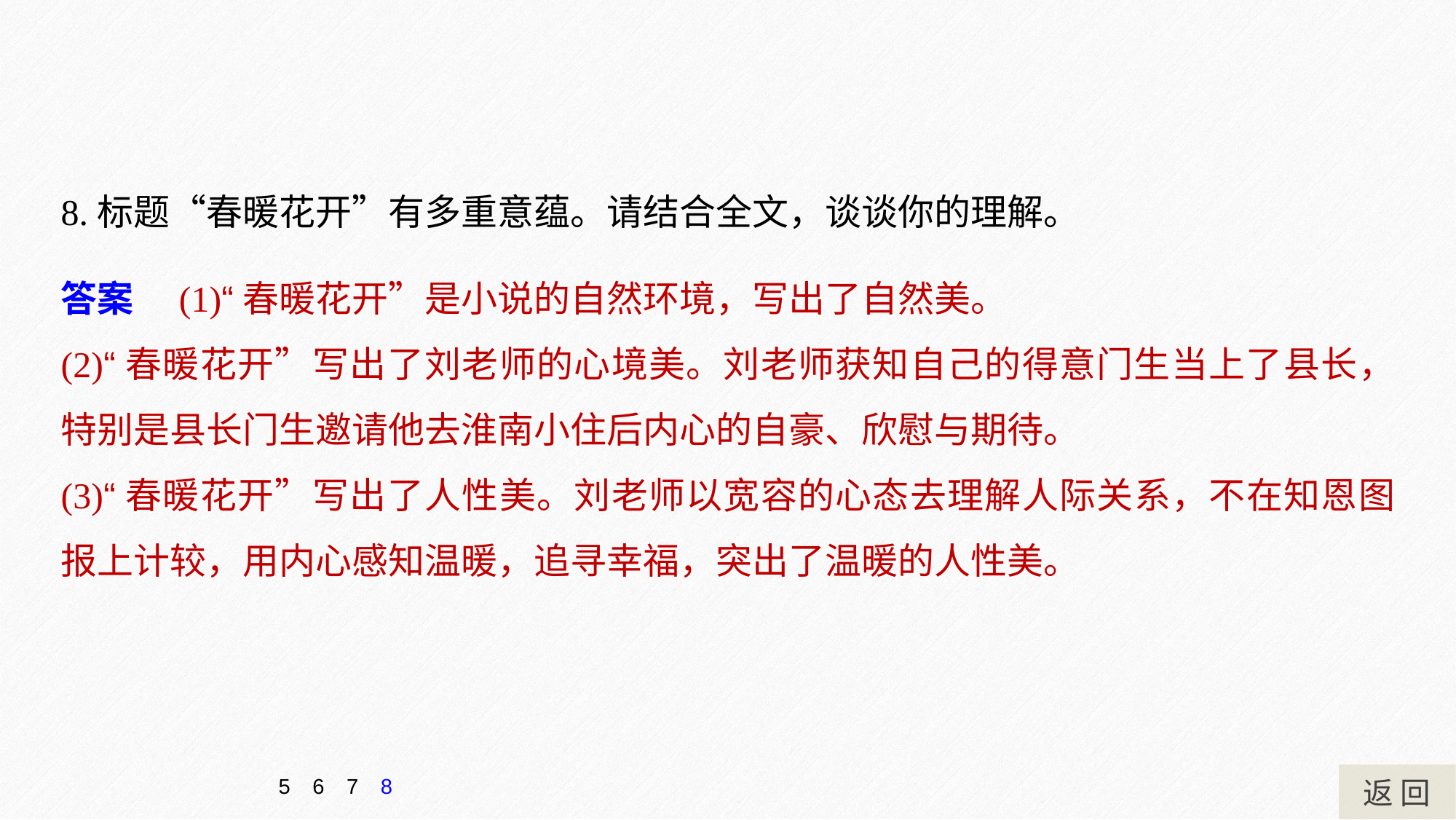

8.标题“春暖花开”有多重意蕴。请结合全文，谈谈你的理解。
答案　(1)“春暖花开”是小说的自然环境，写出了自然美。
(2)“春暖花开”写出了刘老师的心境美。刘老师获知自己的得意门生当上了县长，特别是县长门生邀请他去淮南小住后内心的自豪、欣慰与期待。
(3)“春暖花开”写出了人性美。刘老师以宽容的心态去理解人际关系，不在知恩图报上计较，用内心感知温暖，追寻幸福，突出了温暖的人性美。
返 回
5
6
7
8